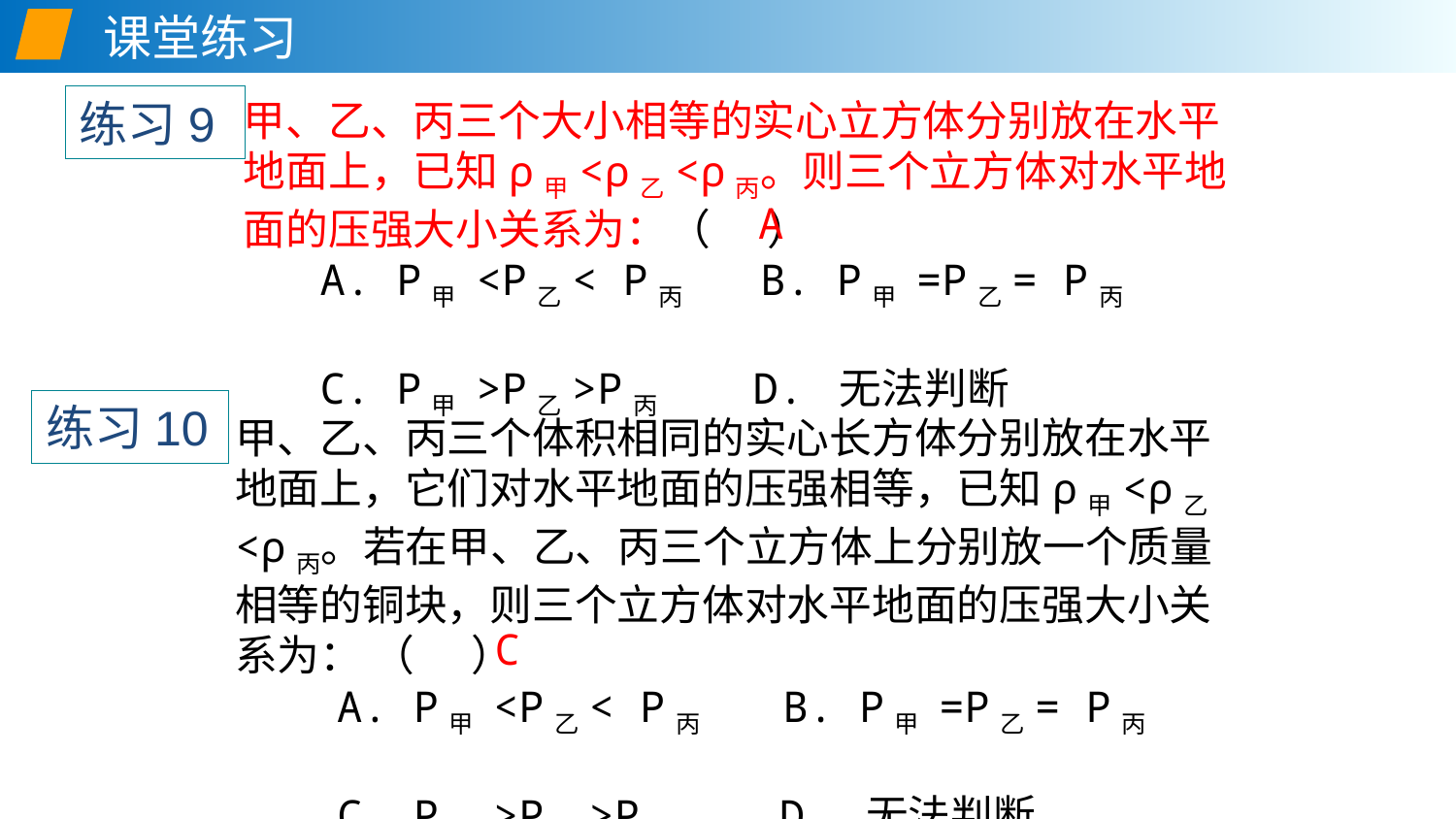

课堂练习
练习9
甲、乙、丙三个大小相等的实心立方体分别放在水平地面上，已知ρ甲<ρ乙<ρ丙。则三个立方体对水平地面的压强大小关系为：（      ）
   A. P甲 <P乙< P丙            B. P甲 =P乙= P丙
   C. P甲 >P乙>P丙         D. 无法判断
A
练习10
甲、乙、丙三个体积相同的实心长方体分别放在水平地面上，它们对水平地面的压强相等，已知ρ甲<ρ乙<ρ丙。若在甲、乙、丙三个立方体上分别放一个质量相等的铜块，则三个立方体对水平地面的压强大小关系为： （      ）
    A. P甲 <P乙< P丙             B. P甲 =P乙= P丙
    C. P甲 >P乙>P丙          D. 无法判断
C